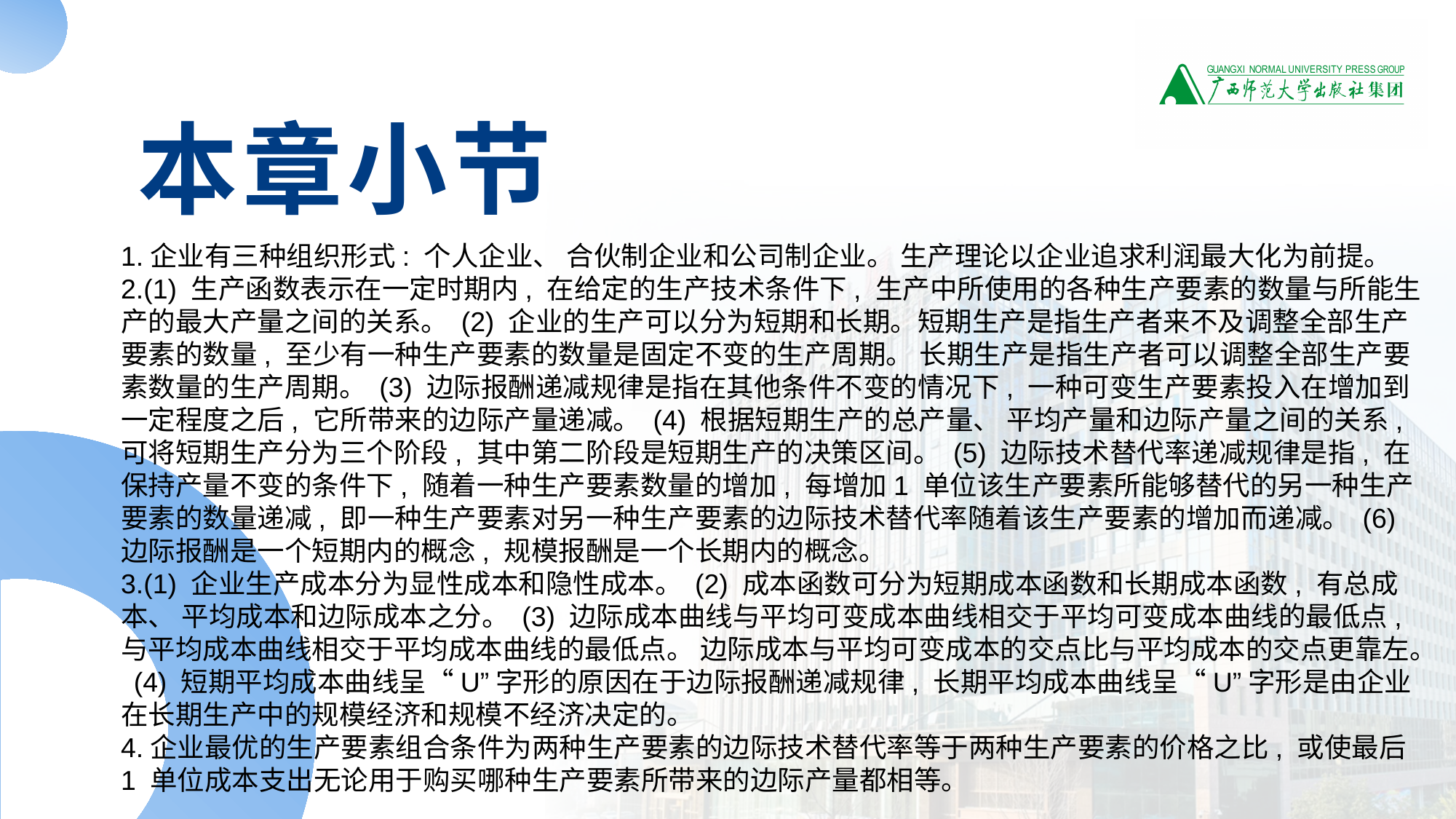

本章小节
1.企业有三种组织形式: 个人企业、 合伙制企业和公司制企业。 生产理论以企业追求利润最大化为前提。
2.(1) 生产函数表示在一定时期内, 在给定的生产技术条件下, 生产中所使用的各种生产要素的数量与所能生产的最大产量之间的关系。 (2) 企业的生产可以分为短期和长期。短期生产是指生产者来不及调整全部生产要素的数量, 至少有一种生产要素的数量是固定不变的生产周期。 长期生产是指生产者可以调整全部生产要素数量的生产周期。 (3) 边际报酬递减规律是指在其他条件不变的情况下, 一种可变生产要素投入在增加到一定程度之后, 它所带来的边际产量递减。 (4) 根据短期生产的总产量、 平均产量和边际产量之间的关系, 可将短期生产分为三个阶段, 其中第二阶段是短期生产的决策区间。 (5) 边际技术替代率递减规律是指, 在保持产量不变的条件下, 随着一种生产要素数量的增加, 每增加1 单位该生产要素所能够替代的另一种生产要素的数量递减, 即一种生产要素对另一种生产要素的边际技术替代率随着该生产要素的增加而递减。 (6) 边际报酬是一个短期内的概念, 规模报酬是一个长期内的概念。
3.(1) 企业生产成本分为显性成本和隐性成本。 (2) 成本函数可分为短期成本函数和长期成本函数, 有总成本、 平均成本和边际成本之分。 (3) 边际成本曲线与平均可变成本曲线相交于平均可变成本曲线的最低点, 与平均成本曲线相交于平均成本曲线的最低点。 边际成本与平均可变成本的交点比与平均成本的交点更靠左。 (4) 短期平均成本曲线呈“U”字形的原因在于边际报酬递减规律, 长期平均成本曲线呈“U”字形是由企业在长期生产中的规模经济和规模不经济决定的。
4.企业最优的生产要素组合条件为两种生产要素的边际技术替代率等于两种生产要素的价格之比, 或使最后1 单位成本支出无论用于购买哪种生产要素所带来的边际产量都相等。